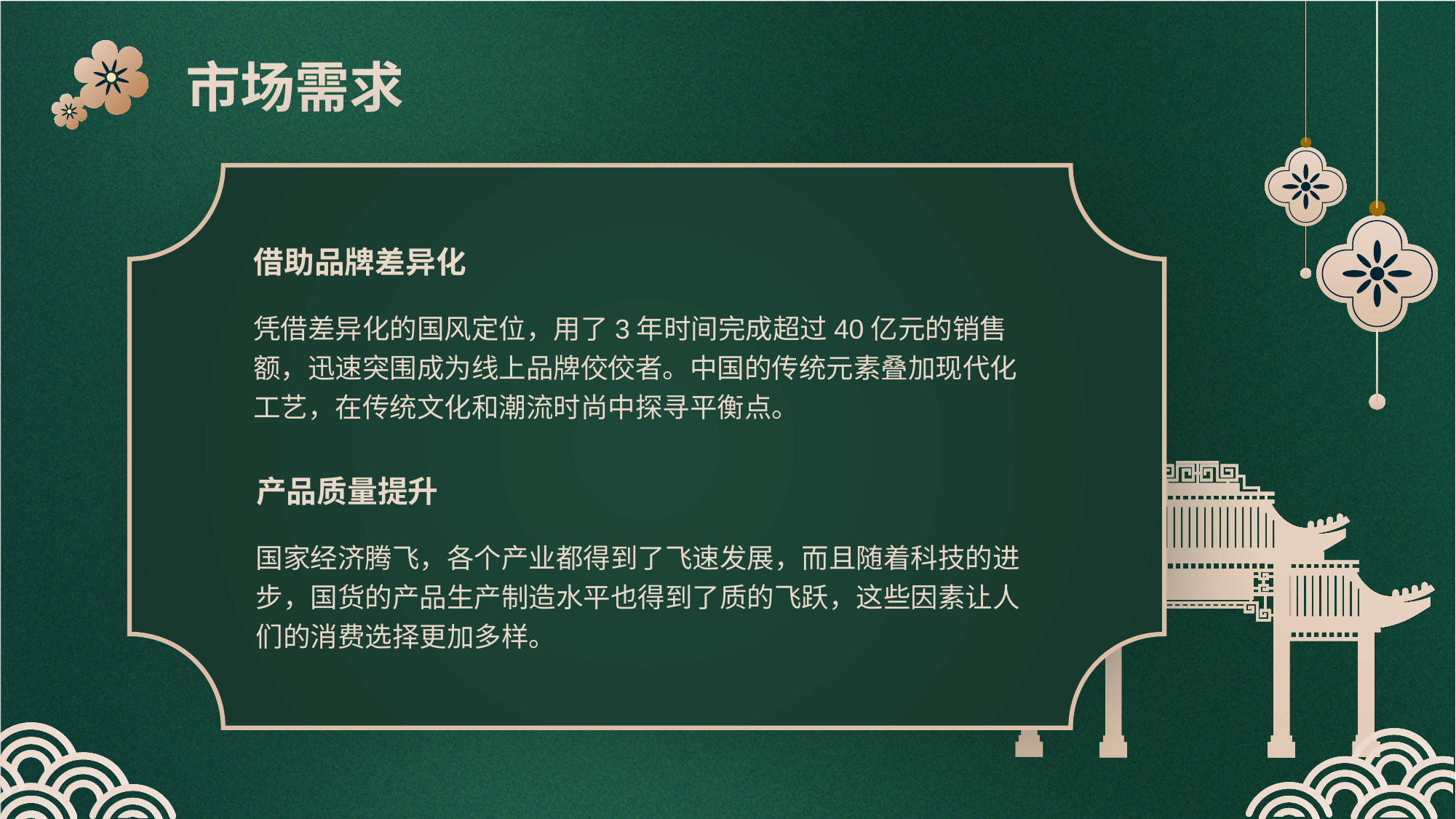

市场需求

借助品牌差异化
凭借差异化的国风定位，用了3年时间完成超过40亿元的销售额，迅速突围成为线上品牌佼佼者。中国的传统元素叠加现代化工艺，在传统文化和潮流时尚中探寻平衡点。

产品质量提升
国家经济腾飞，各个产业都得到了飞速发展，而且随着科技的进步，国货的产品生产制造水平也得到了质的飞跃，这些因素让人们的消费选择更加多样。